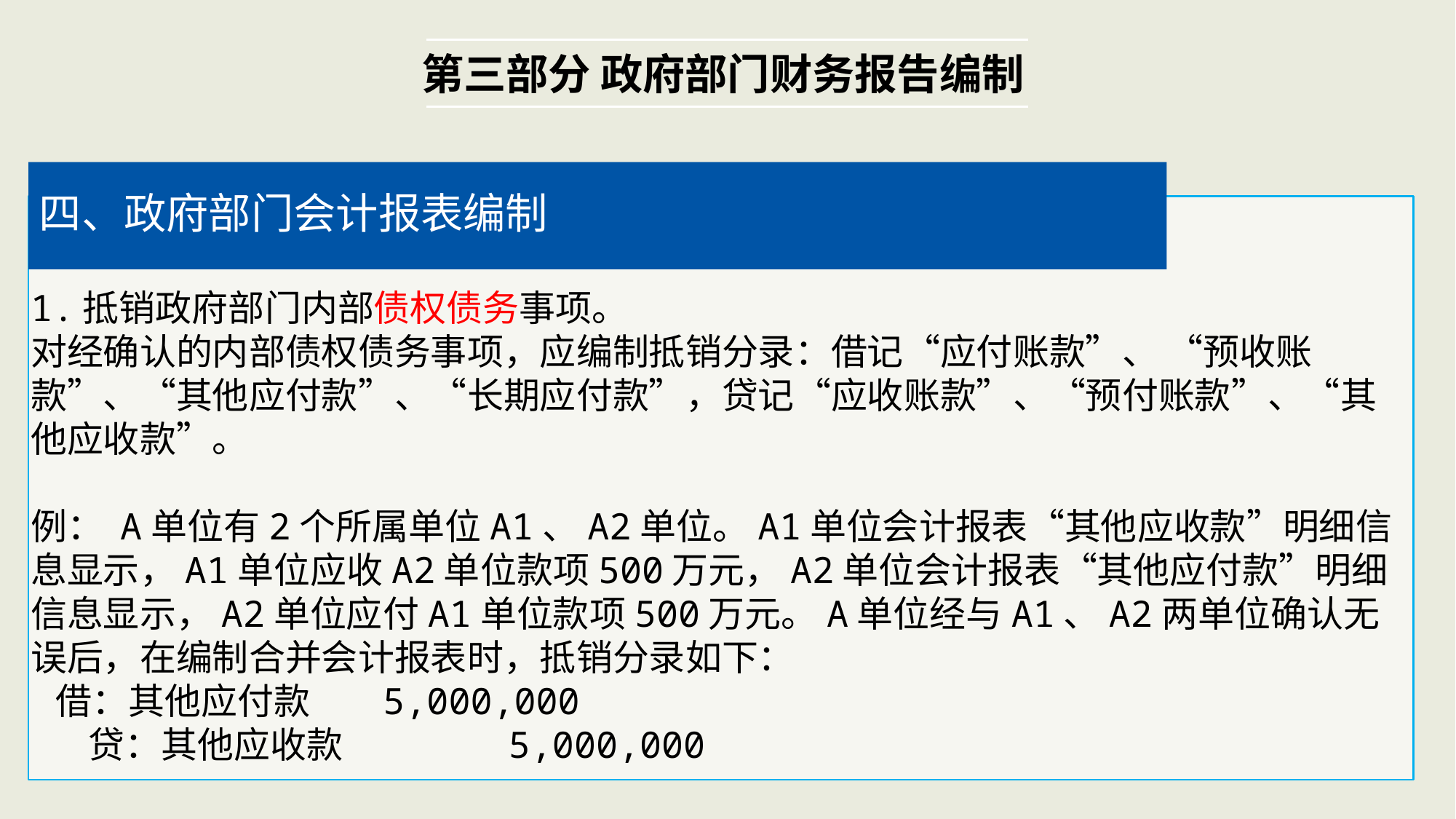

第三部分 政府部门财务报告编制

四、政府部门会计报表编制

1.抵销政府部门内部债权债务事项。
对经确认的内部债权债务事项，应编制抵销分录：借记“应付账款”、 “预收账款”、“其他应付款”、“长期应付款”，贷记“应收账款”、“预付账款”、“其他应收款”。

例： A单位有2个所属单位A1、A2单位。A1单位会计报表“其他应收款”明细信息显示，A1单位应收A2单位款项500万元，A2单位会计报表“其他应付款”明细信息显示，A2单位应付A1单位款项500万元。A单位经与A1、A2两单位确认无误后，在编制合并会计报表时，抵销分录如下：
  借：其他应付款  	  5,000,000
      贷：其他应收款  	    5,000,000

98